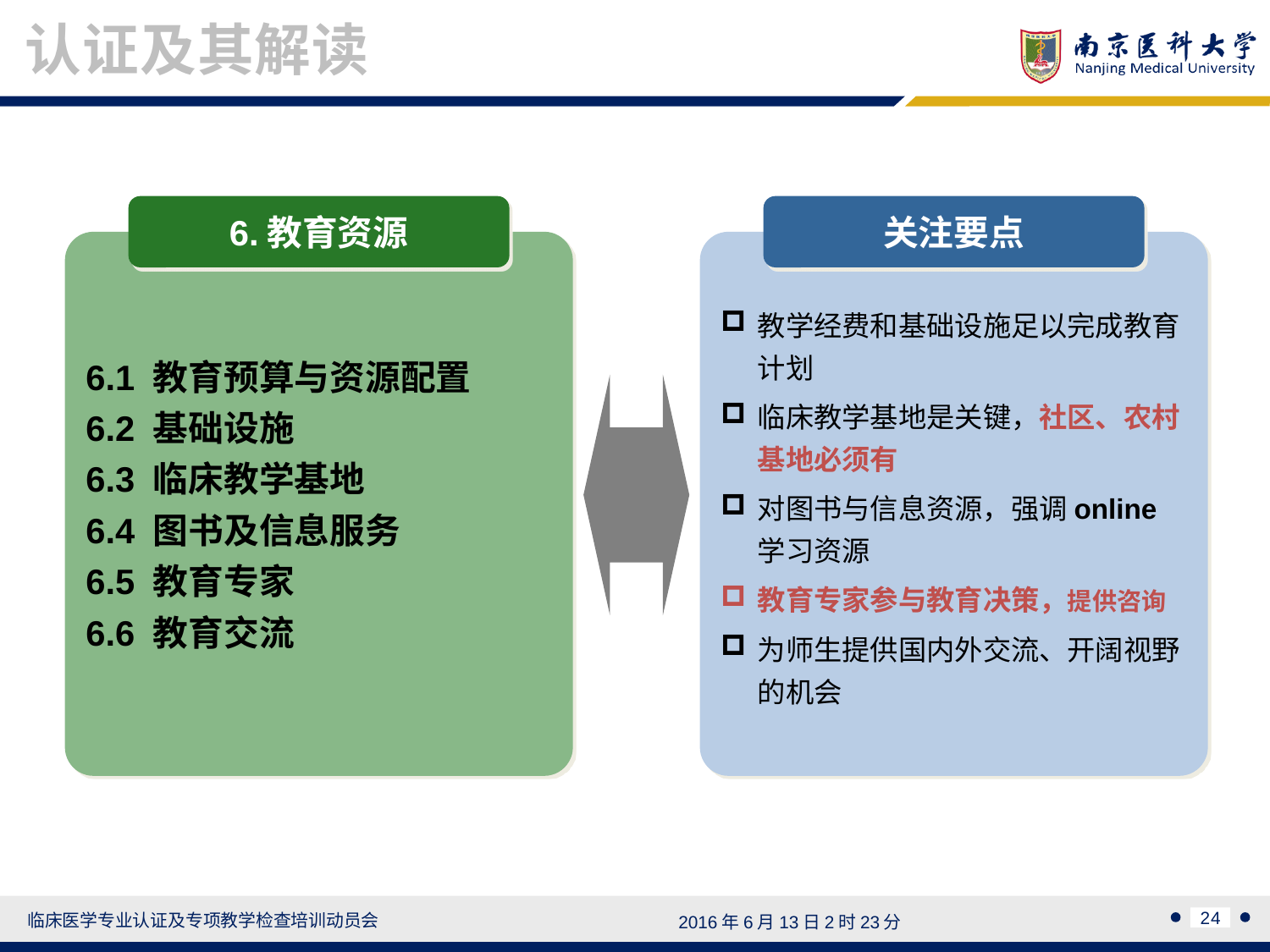

认证及其解读
6.教育资源
6.1 教育预算与资源配置
6.2 基础设施
6.3 临床教学基地
6.4 图书及信息服务
6.5 教育专家
6.6 教育交流
关注要点
教学经费和基础设施足以完成教育计划
临床教学基地是关键，社区、农村基地必须有
对图书与信息资源，强调online学习资源
教育专家参与教育决策，提供咨询
为师生提供国内外交流、开阔视野的机会